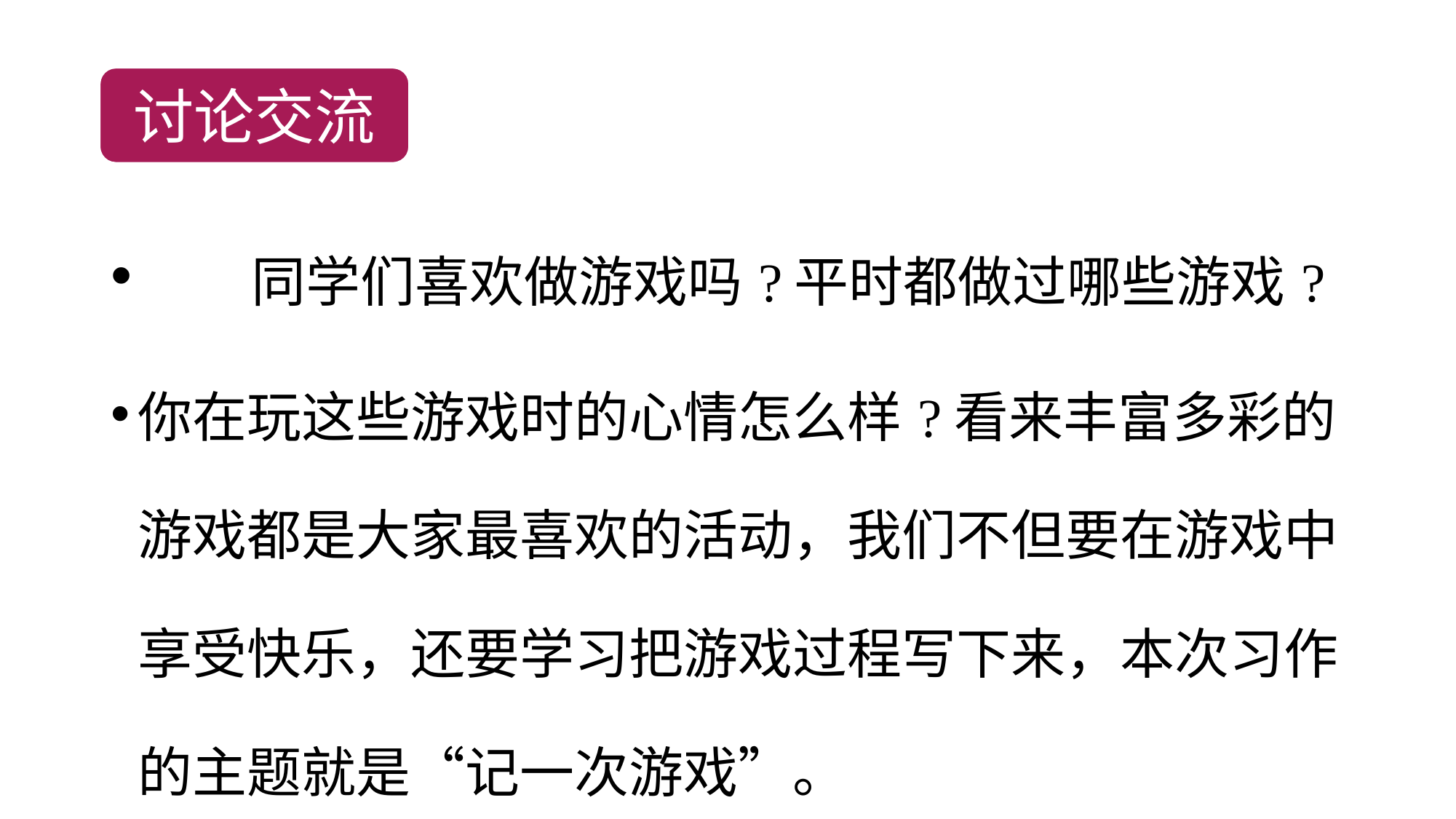

讨论交流
       同学们喜欢做游戏吗?平时都做过哪些游戏?
你在玩这些游戏时的心情怎么样?看来丰富多彩的游戏都是大家最喜欢的活动，我们不但要在游戏中享受快乐，还要学习把游戏过程写下来，本次习作的主题就是“记一次游戏”。